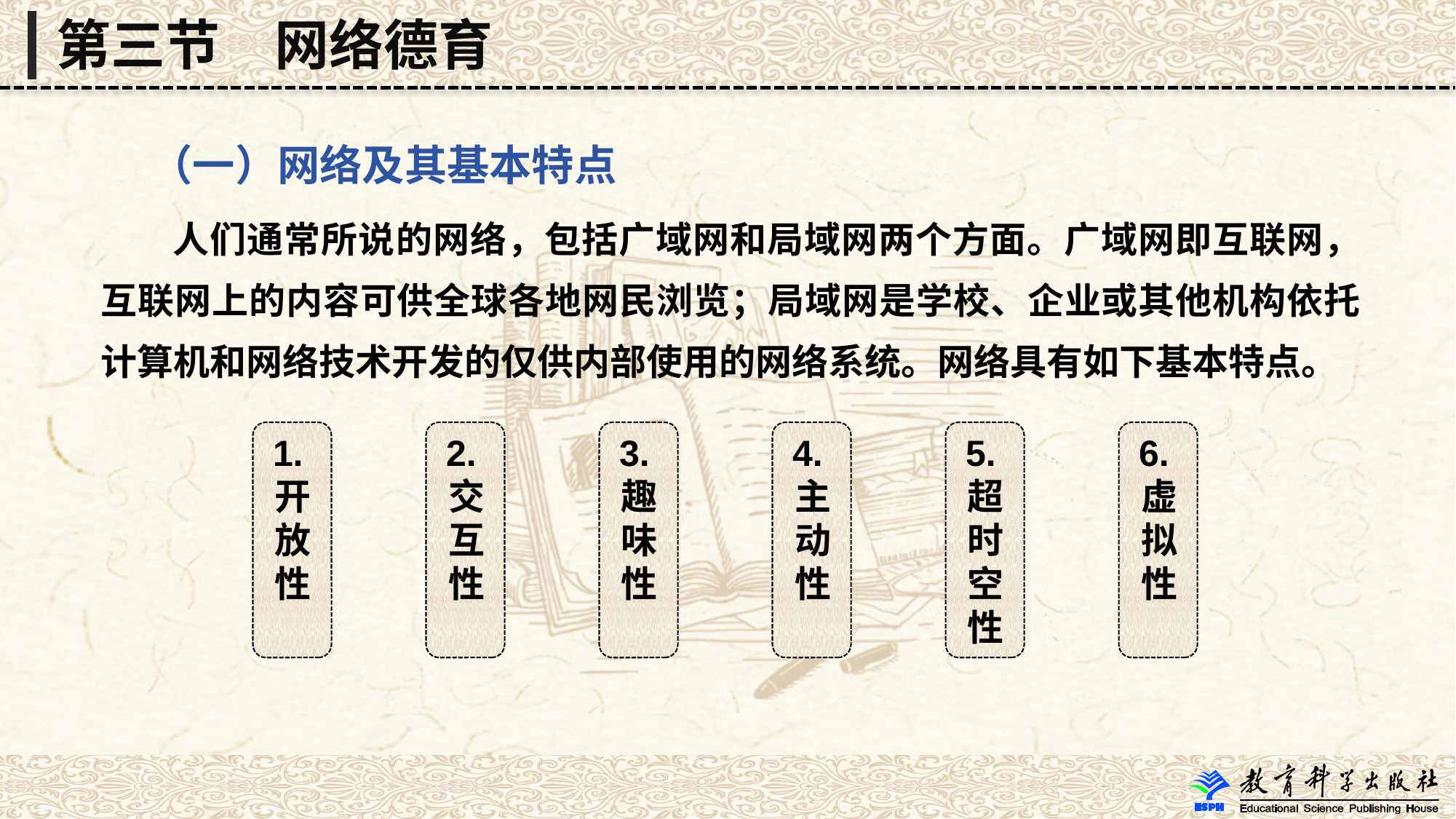

第三节　网络德育
     （一）网络及其基本特点

       人们通常所说的网络，包括广域网和局域网两个方面。广域网即互联网，互联网上的内容可供全球各地网民浏览；局域网是学校、企业或其他机构依托计算机和网络技术开发的仅供内部使用的网络系统。网络具有如下基本特点。
1.
开
放
性

2.
交
互
性

3.
趣
味
性

4.
主
动
性

5.
超
时
空
性

6.
虚
拟
性